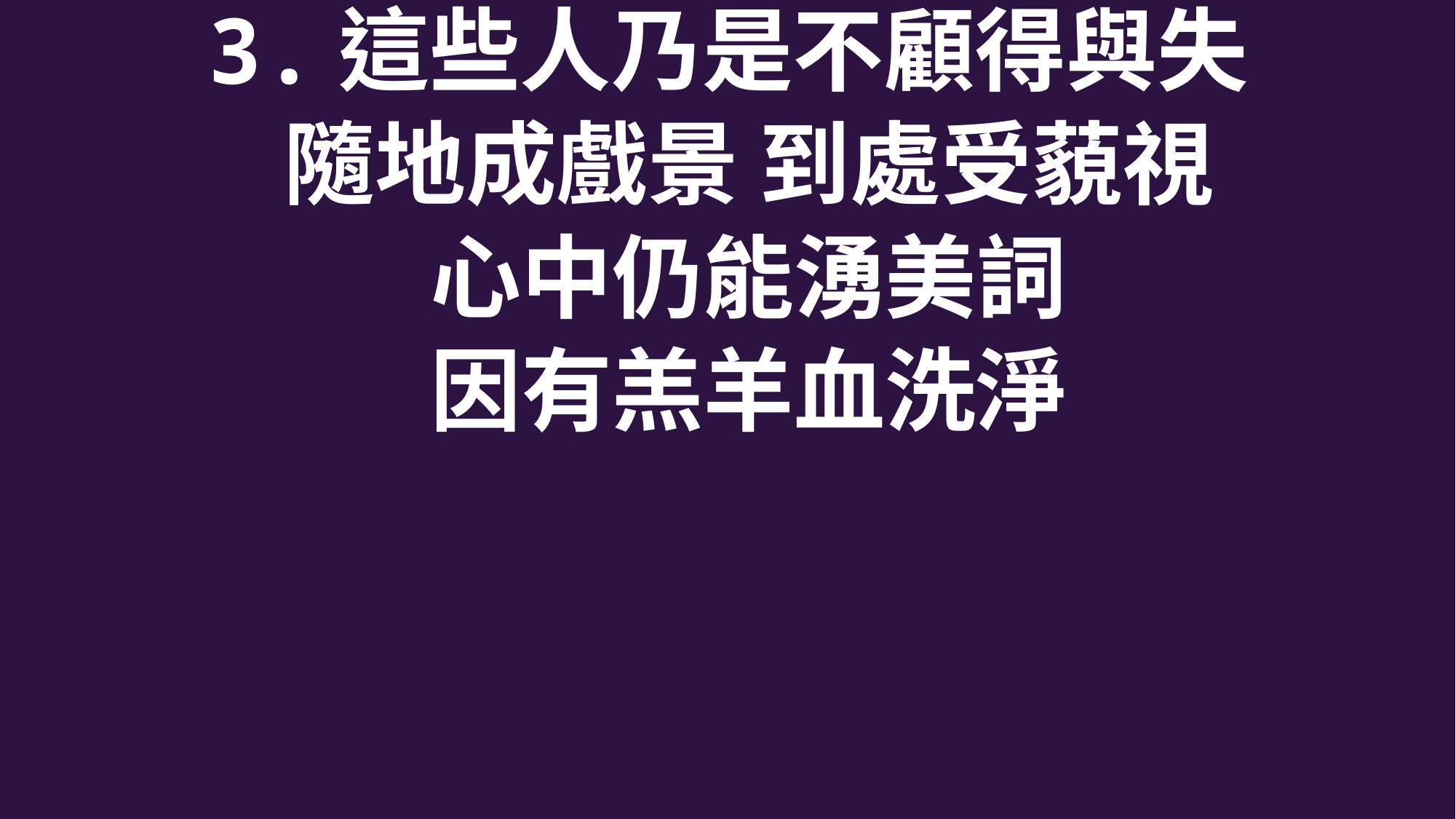

3.這些人乃是不顧得與失
 隨地成戲景 到處受藐視
 心中仍能湧美詞
 因有羔羊血洗淨